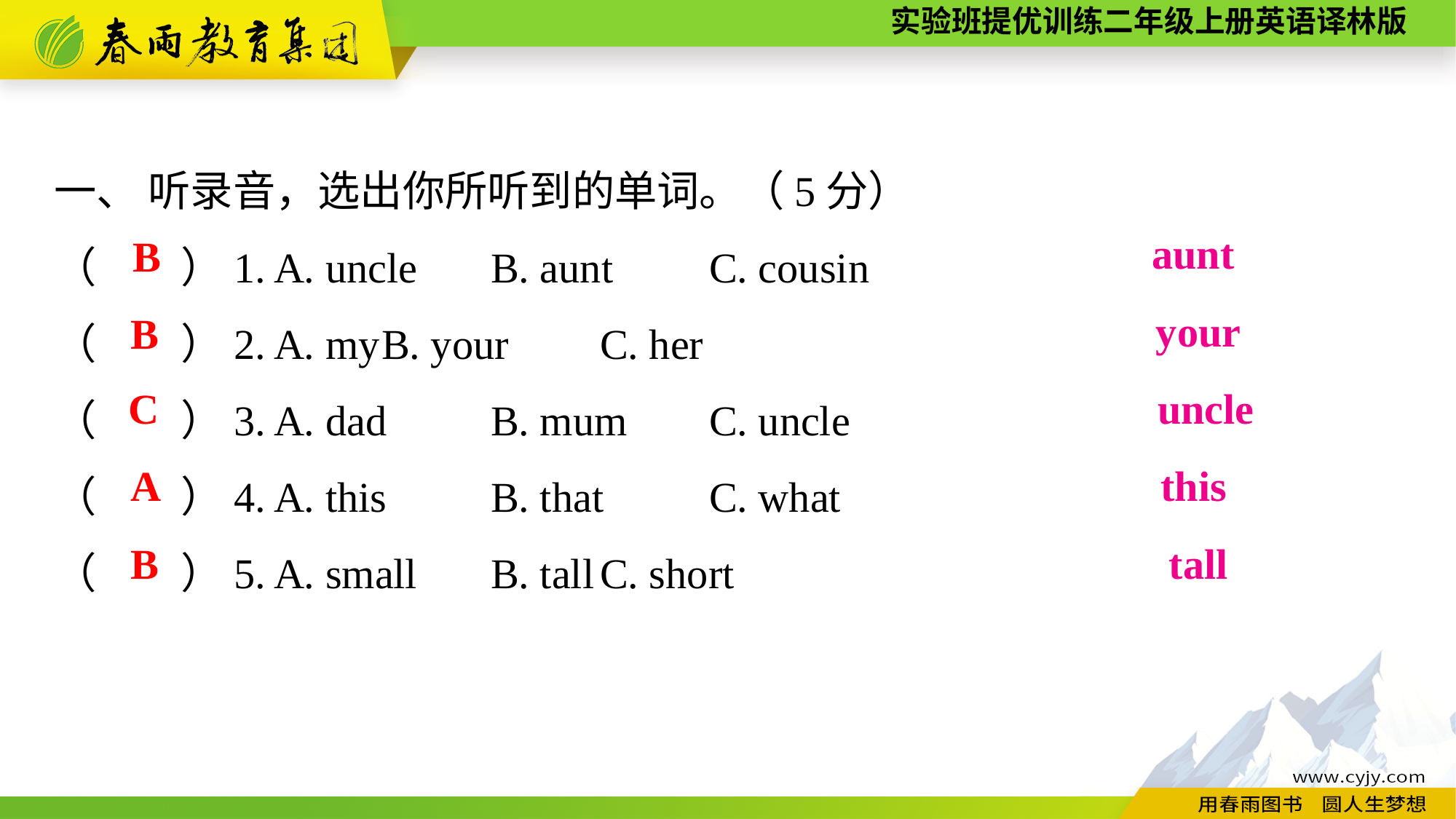

一、 听录音，选出你所听到的单词。（5分）
（　　）1. A. uncle	B. aunt	C. cousin
（　　）2. A. my	B. your	C. her
（　　）3. A. dad	B. mum	C. uncle
（　　）4. A. this	B. that	C. what
（　　）5. A. small	B. tall	C. short
aunt
B
your
B
C
uncle
A
this
B
tall